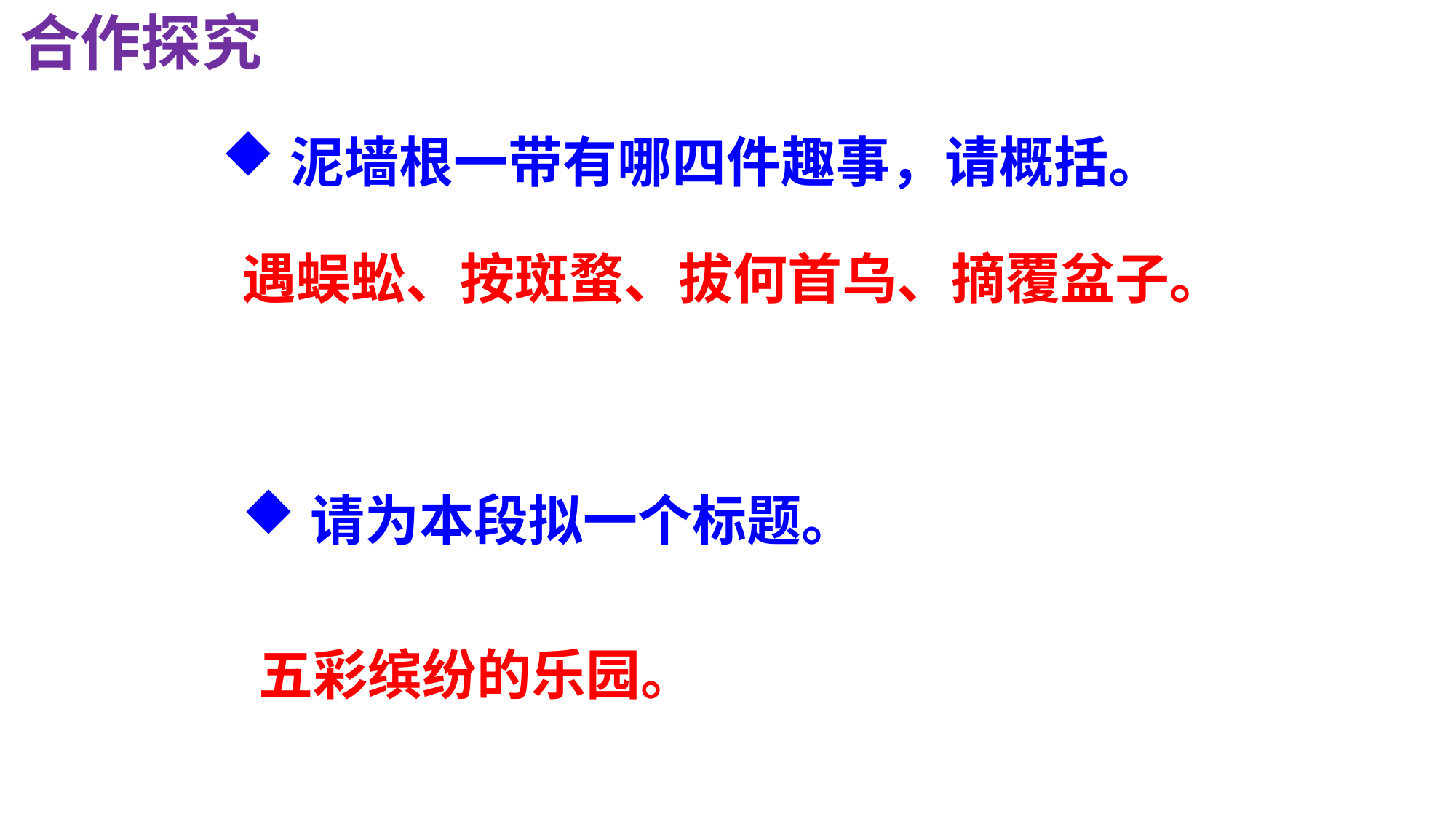

合作探究
泥墙根一带有哪四件趣事，请概括。
遇蜈蚣、按斑蝥、拔何首乌、摘覆盆子。
请为本段拟一个标题。
五彩缤纷的乐园。